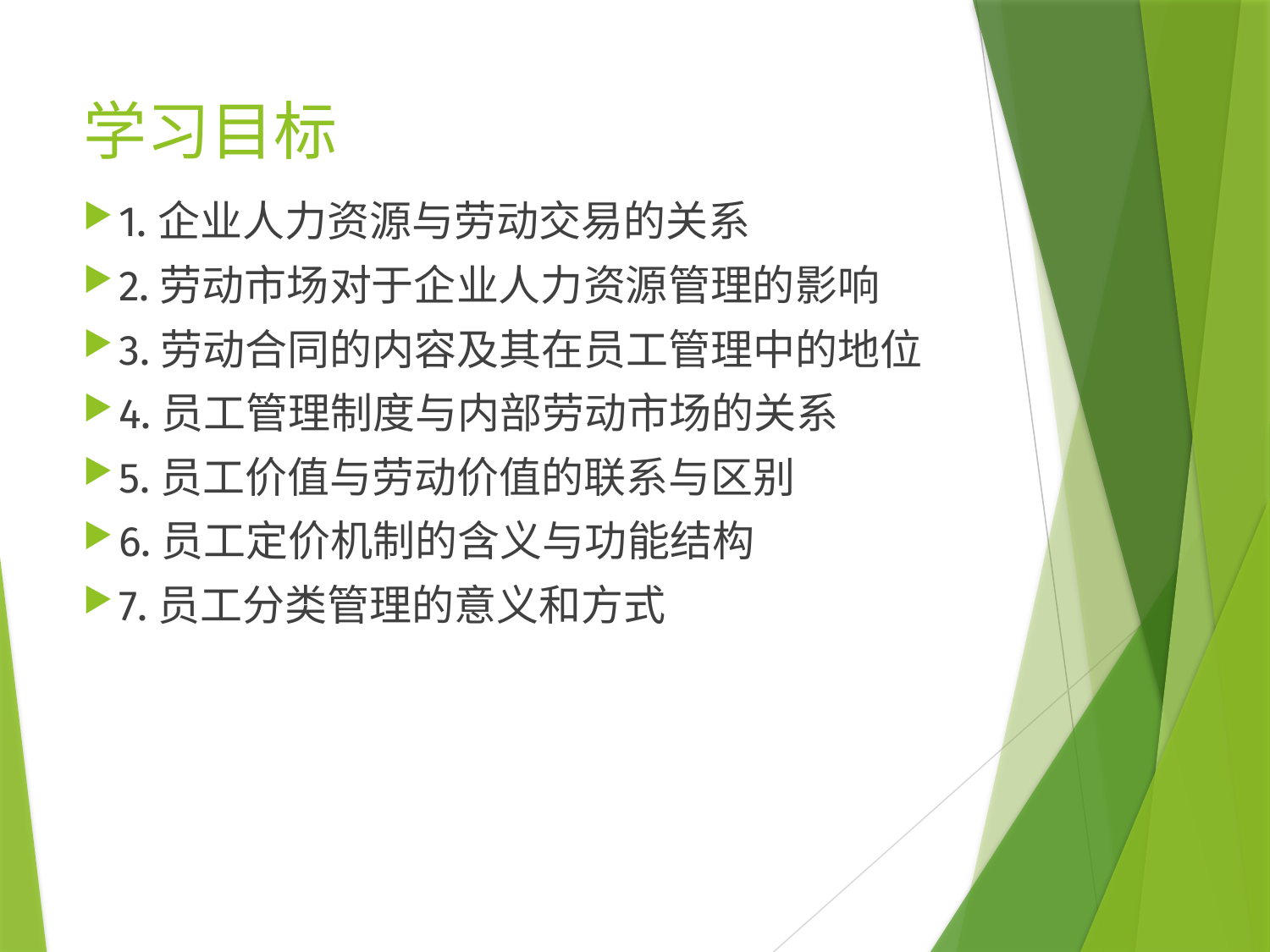

# 学习目标
1.企业人力资源与劳动交易的关系
2.劳动市场对于企业人力资源管理的影响
3.劳动合同的内容及其在员工管理中的地位
4.员工管理制度与内部劳动市场的关系
5.员工价值与劳动价值的联系与区别
6.员工定价机制的含义与功能结构
7.员工分类管理的意义和方式